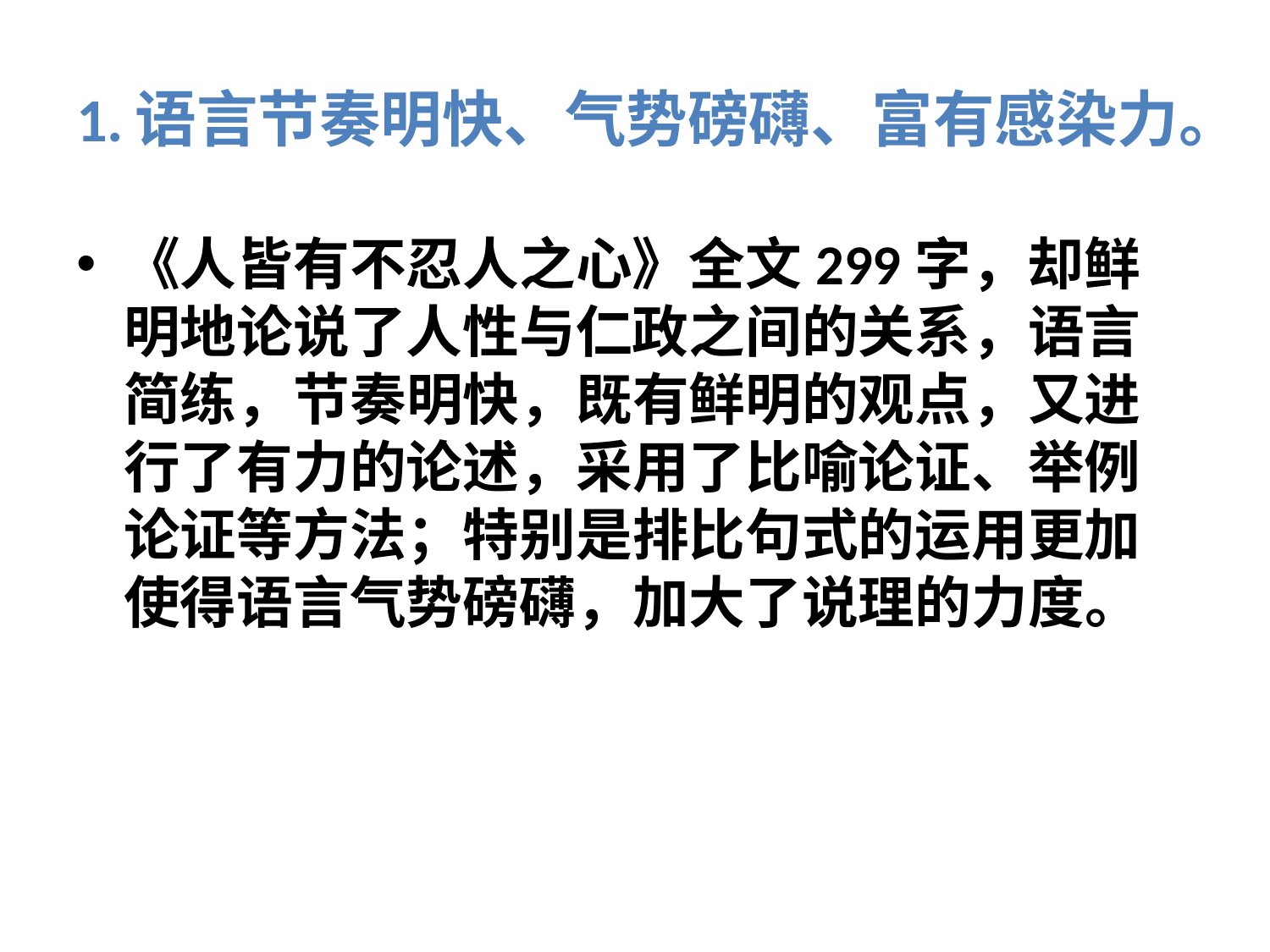

# 1.语言节奏明快、气势磅礴、富有感染力。
《人皆有不忍人之心》全文299字，却鲜明地论说了人性与仁政之间的关系，语言简练，节奏明快，既有鲜明的观点，又进行了有力的论述，采用了比喻论证、举例论证等方法；特别是排比句式的运用更加使得语言气势磅礴，加大了说理的力度。